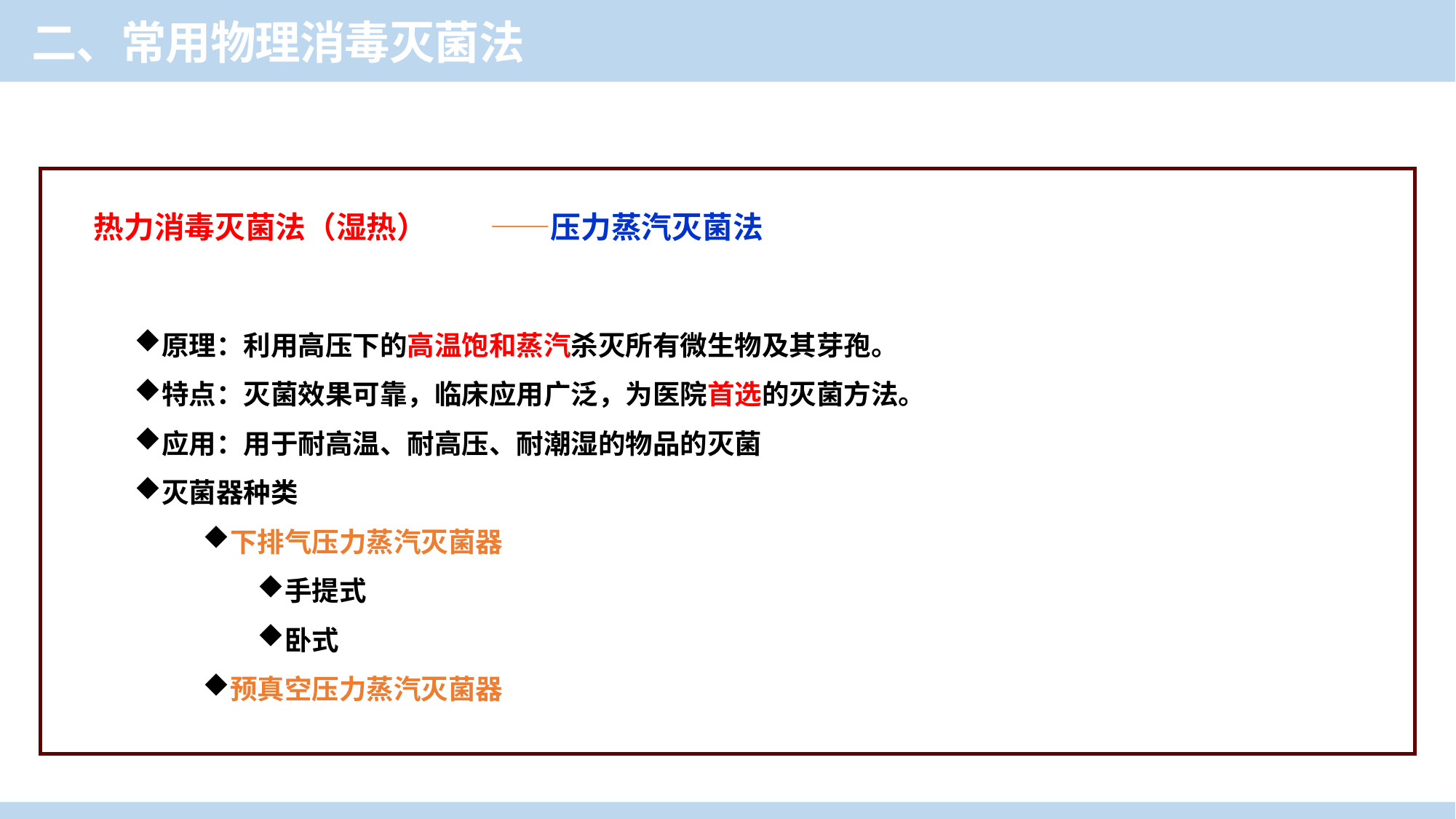

二、常用物理消毒灭菌法

热力消毒灭菌法（湿热）         ——压力蒸汽灭菌法
原理：利用高压下的高温饱和蒸汽杀灭所有微生物及其芽孢。
特点：灭菌效果可靠，临床应用广泛，为医院首选的灭菌方法。
应用：用于耐高温、耐高压、耐潮湿的物品的灭菌
灭菌器种类
下排气压力蒸汽灭菌器
手提式
卧式
预真空压力蒸汽灭菌器